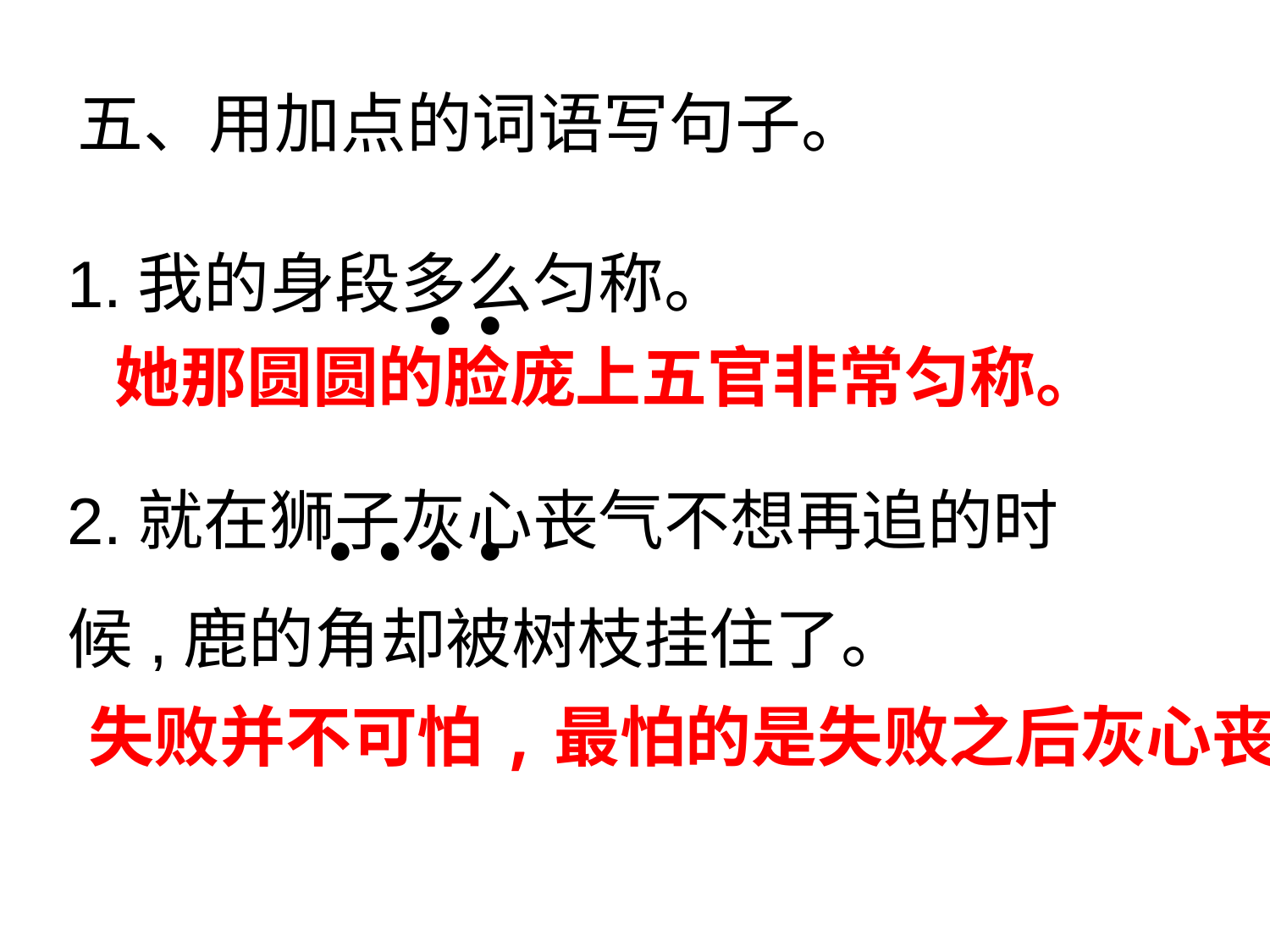

五、用加点的词语写句子。
1.我的身段多么匀称。

2.就在狮子灰心丧气不想再追的时候,鹿的角却被树枝挂住了。
●
●
她那圆圆的脸庞上五官非常匀称。
●
●
●
●
失败并不可怕,最怕的是失败之后灰心丧气。